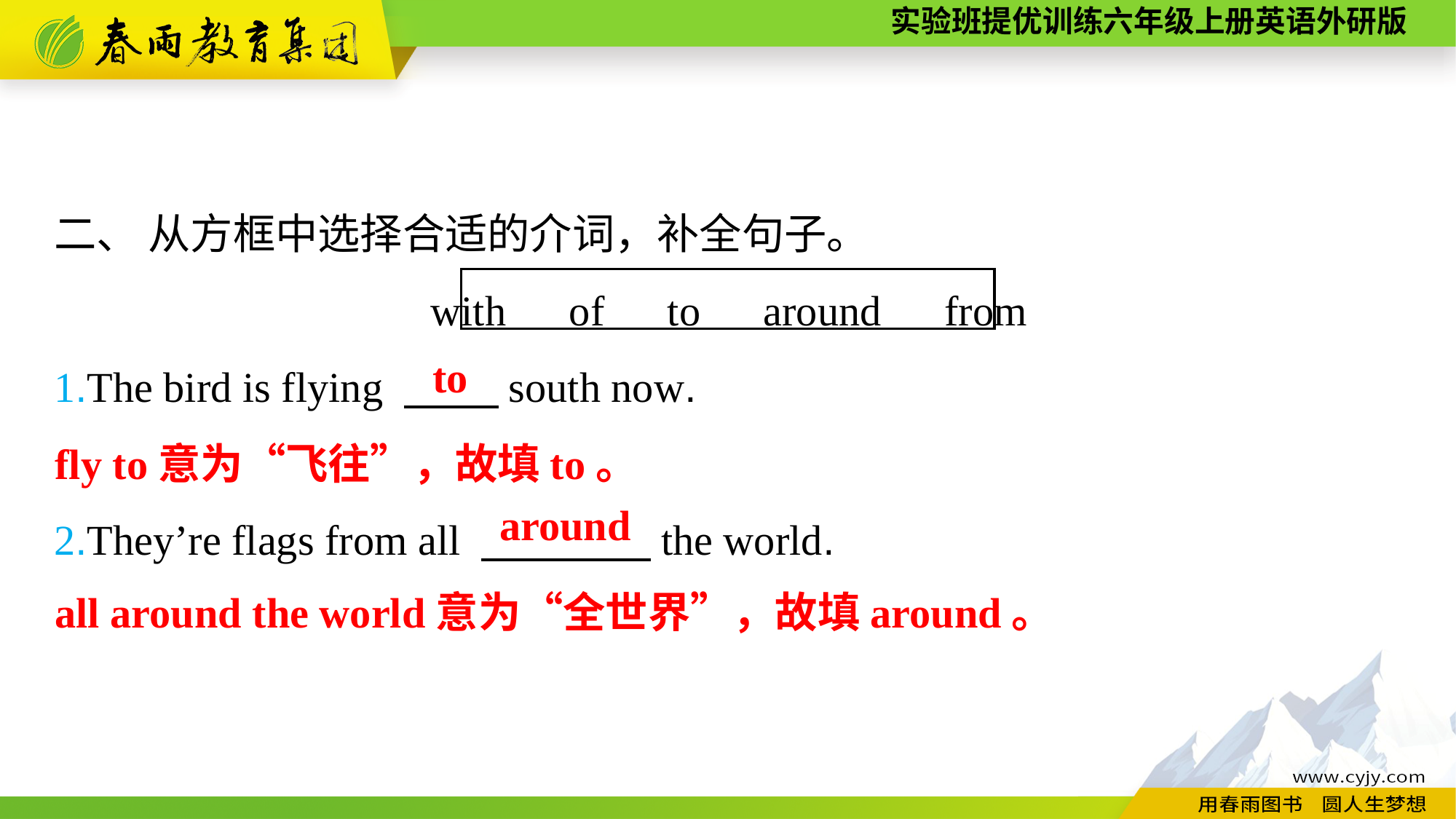

二、 从方框中选择合适的介词，补全句子。
with　of　to　around　from
1.The bird is flying 　　 south now.

2.They’re flags from all 　　　　the world.

to
fly to意为“飞往”，故填to。
around
all around the world意为“全世界”，故填around。